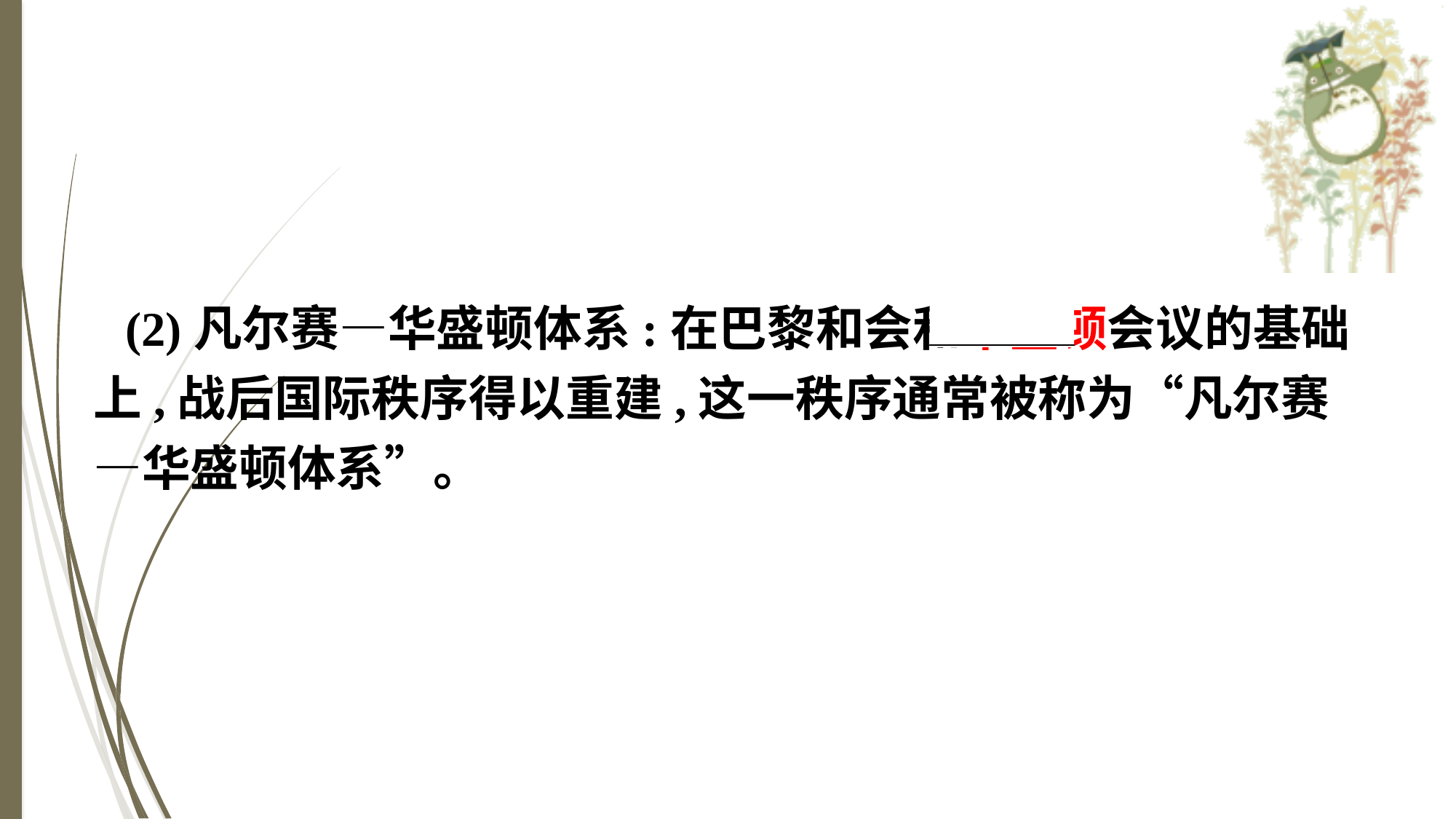

(2)凡尔赛—华盛顿体系:在巴黎和会和华盛顿会议的基础上,战后国际秩序得以重建,这一秩序通常被称为“凡尔赛—华盛顿体系”。